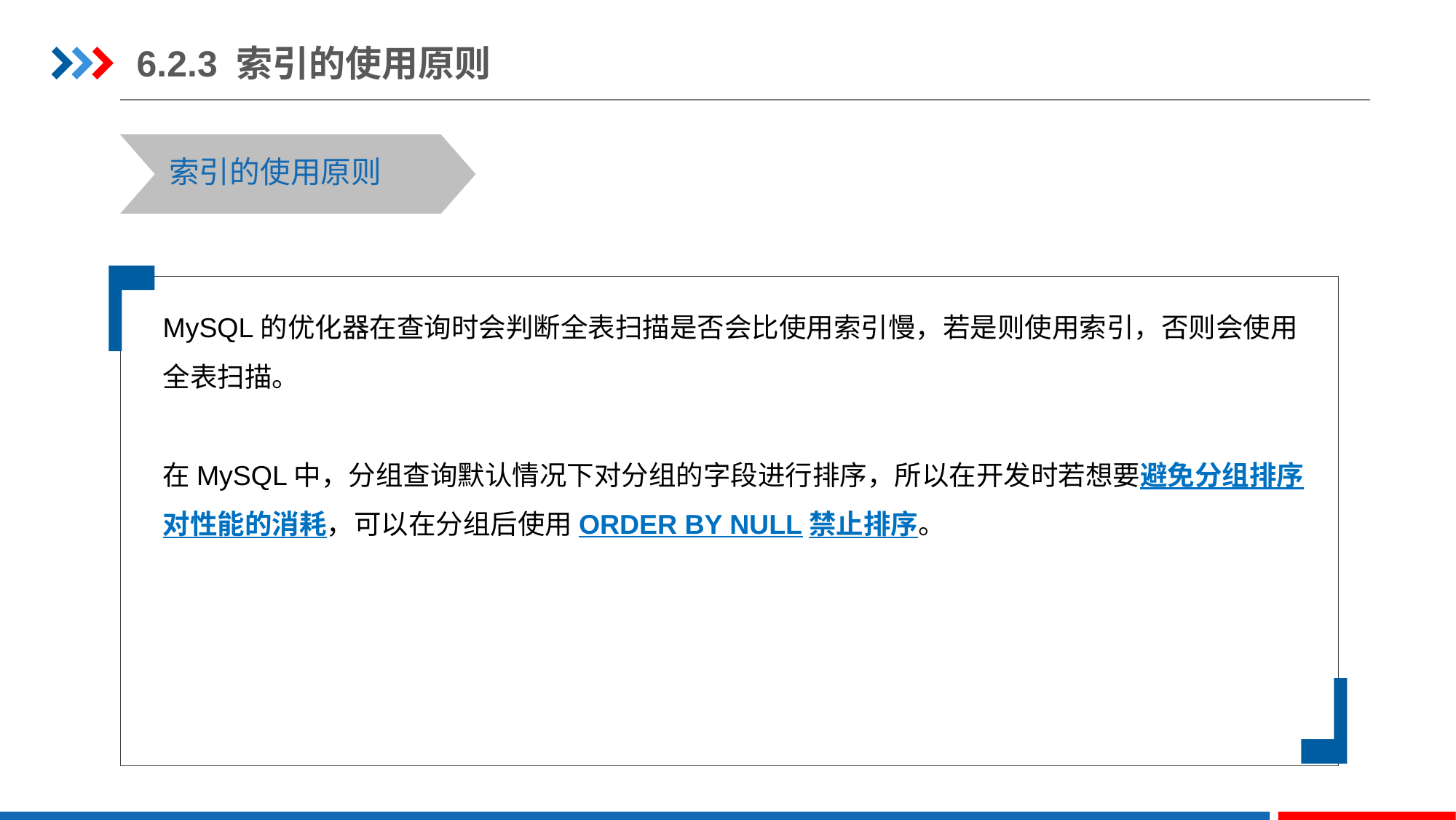

6.2.3 索引的使用原则

索引的使用原则

MySQL的优化器在查询时会判断全表扫描是否会比使用索引慢，若是则使用索引，否则会使用全表扫描。

在MySQL中，分组查询默认情况下对分组的字段进行排序，所以在开发时若想要避免分组排序对性能的消耗，可以在分组后使用ORDER BY NULL禁止排序。